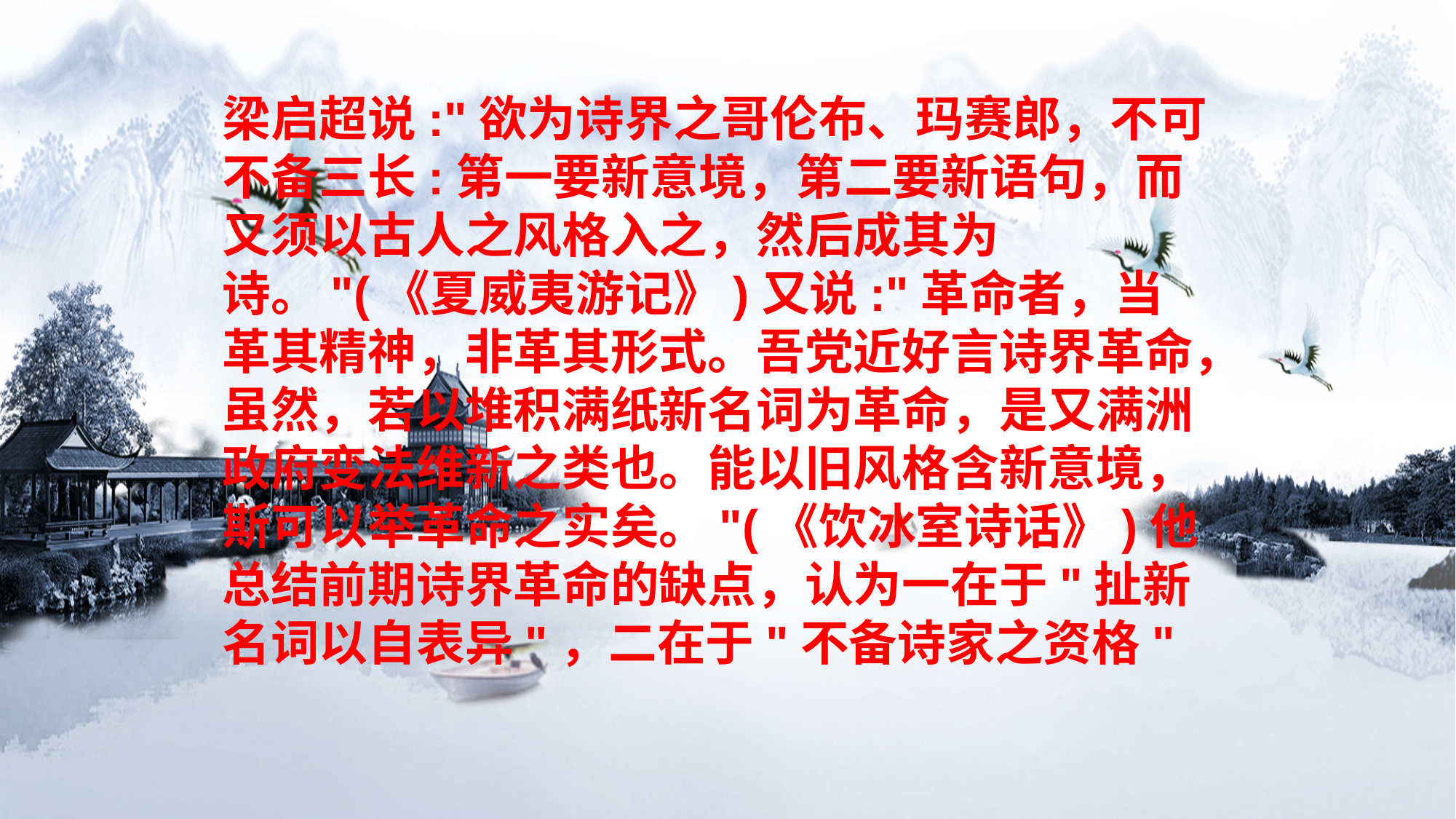

梁启超说:"欲为诗界之哥伦布、玛赛郎，不可不备三长:第一要新意境，第二要新语句，而又须以古人之风格入之，然后成其为诗。"(《夏威夷游记》)又说:"革命者，当革其精神，非革其形式。吾党近好言诗界革命，虽然，若以堆积满纸新名词为革命，是又满洲政府变法维新之类也。能以旧风格含新意境，斯可以举革命之实矣。"(《饮冰室诗话》)他总结前期诗界革命的缺点，认为一在于"扯新名词以自表异"，二在于"不备诗家之资格"